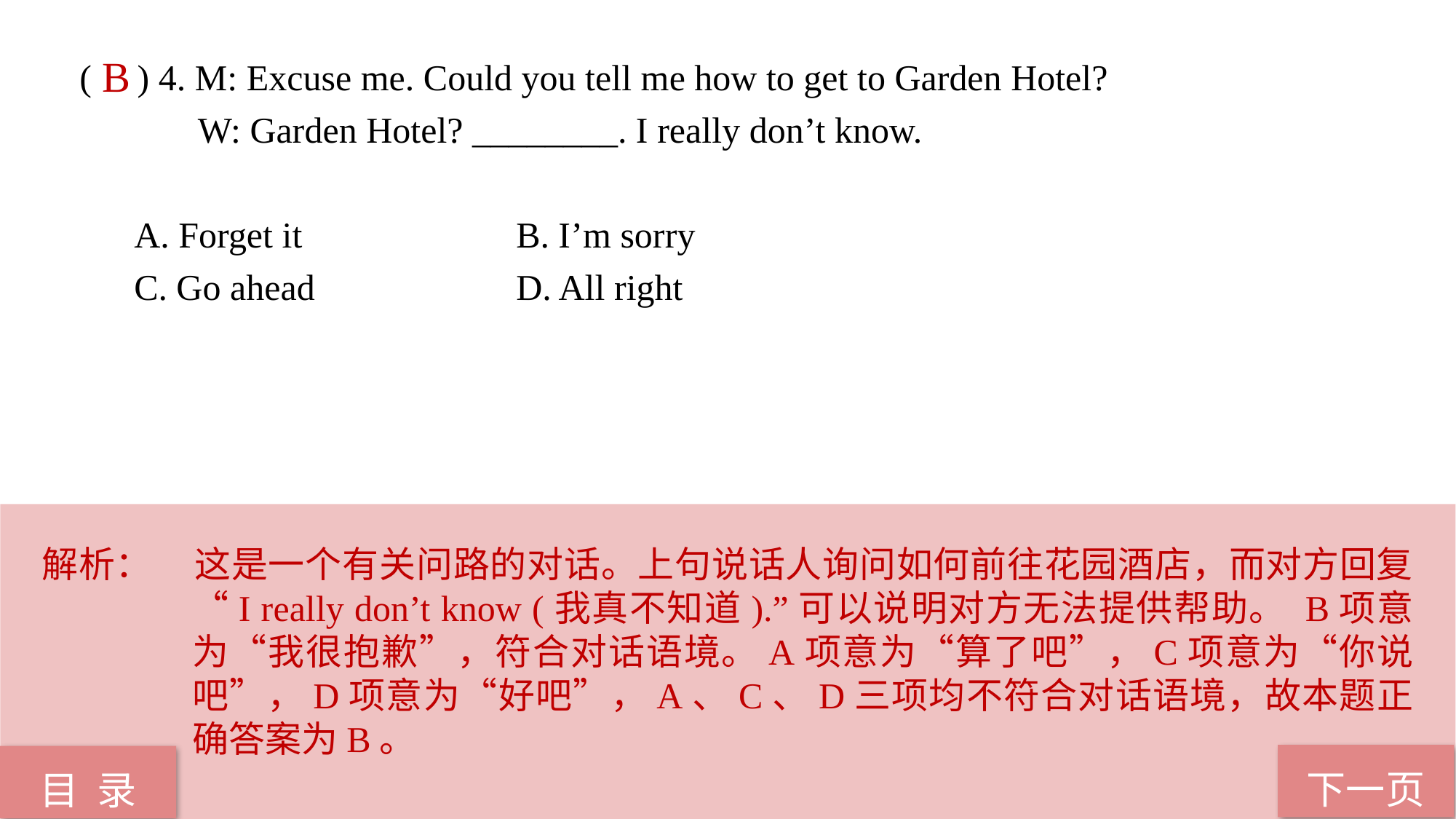

(     ) 4. M: Excuse me. Could you tell me how to get to Garden Hotel?
       W: Garden Hotel? ________. I really don’t know.

A. Forget it 		B. I’m sorry
C. Go ahead 		D. All right
B
解析：	这是一个有关问路的对话。上句说话人询问如何前往花园酒店，而对方回复“I really don’t know (我真不知道).”可以说明对方无法提供帮助。 B项意为“我很抱歉”，符合对话语境。A项意为“算了吧”，C项意为“你说吧”，D项意为“好吧”，A、C、D三项均不符合对话语境，故本题正确答案为B。